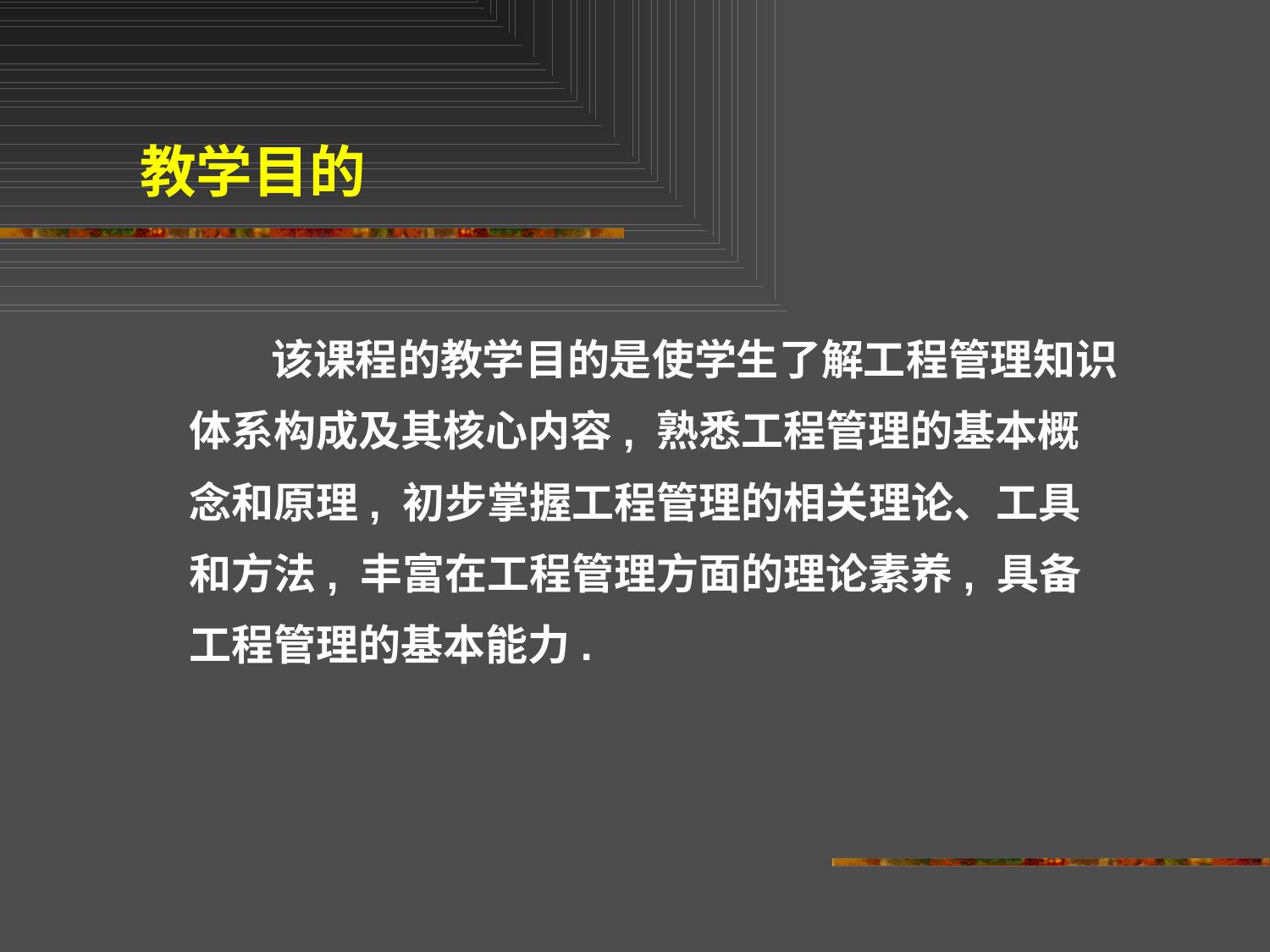

教学目的
               该课程的教学目的是使学生了解工程管理知识体系构成及其核心内容, 熟悉工程管理的基本概念和原理, 初步掌握工程管理的相关理论、工具和方法, 丰富在工程管理方面的理论素养, 具备工程管理的基本能力.